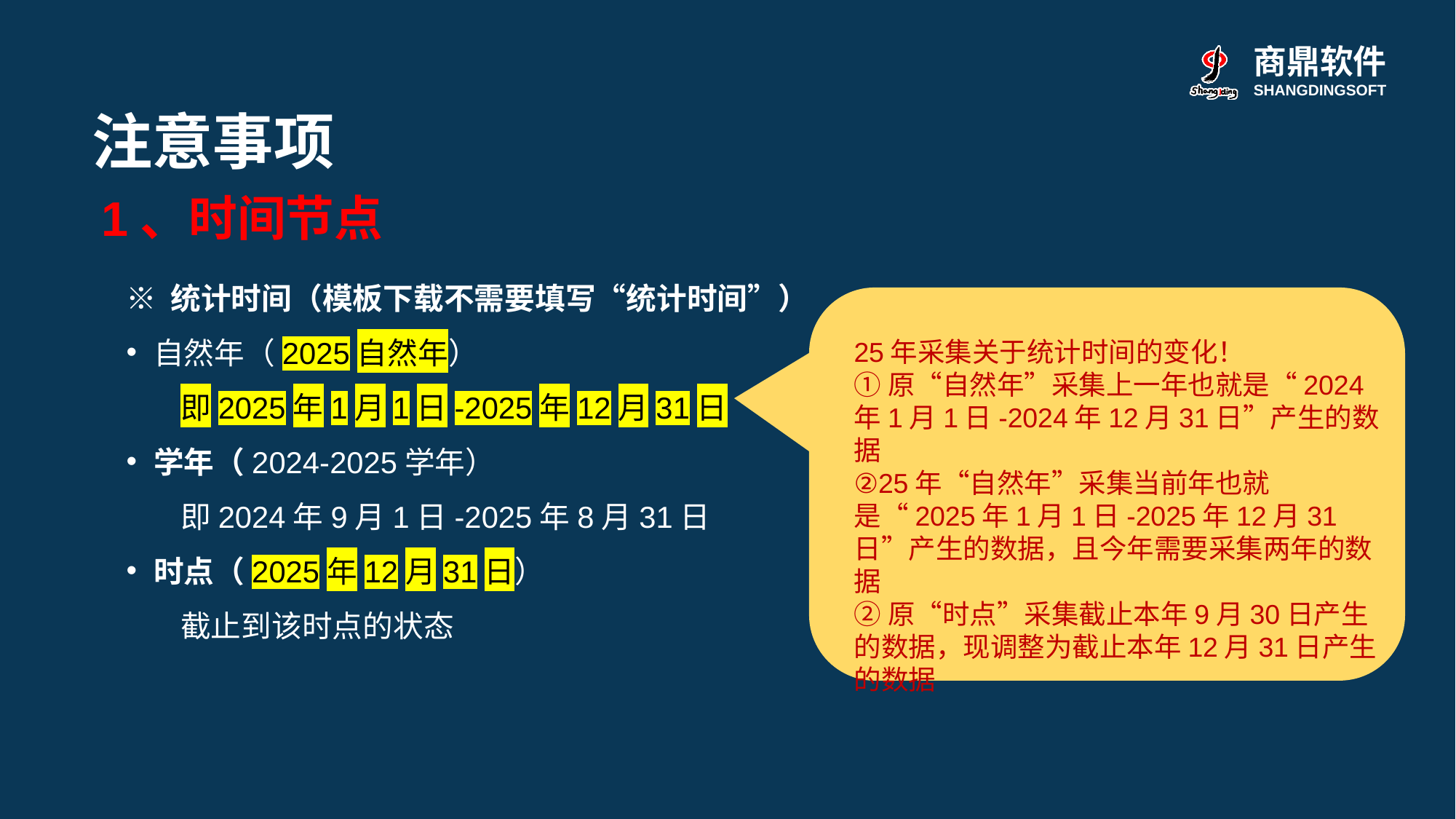

注意事项
1、时间节点
※ 统计时间（模板下载不需要填写“统计时间”）
自然年（2025自然年）
       即2025年1月1日-2025年12月31日
学年（2024-2025学年）
       即2024年9月1日-2025年8月31日
时点（2025年12月31日）
       截止到该时点的状态

25年采集关于统计时间的变化！
①原“自然年”采集上一年也就是“2024年1月1日-2024年12月31日”产生的数据
②25年“自然年”采集当前年也就是“2025年1月1日-2025年12月31日”产生的数据，且今年需要采集两年的数据
②原“时点”采集截止本年9月30日产生的数据，现调整为截止本年12月31日产生的数据